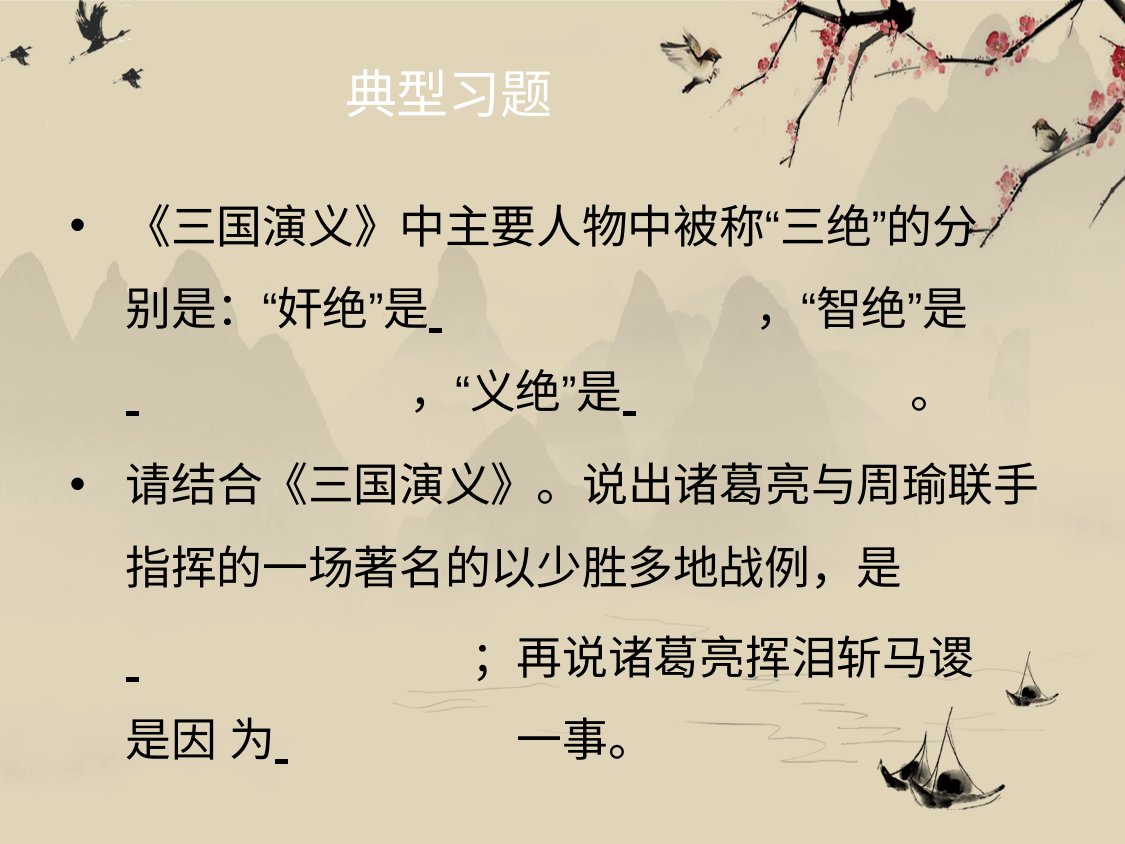

# 典型习题
《三国演义》中主要人物中被称“三绝”的分
别是：“奸绝”是 	，“智绝”是
 	，“义绝”是 	。
请结合《三国演义》。说出诸葛亮与周瑜联手
指挥的一场著名的以少胜多地战例，是
 	；再说诸葛亮挥泪斩马谡是因 为 		一事。